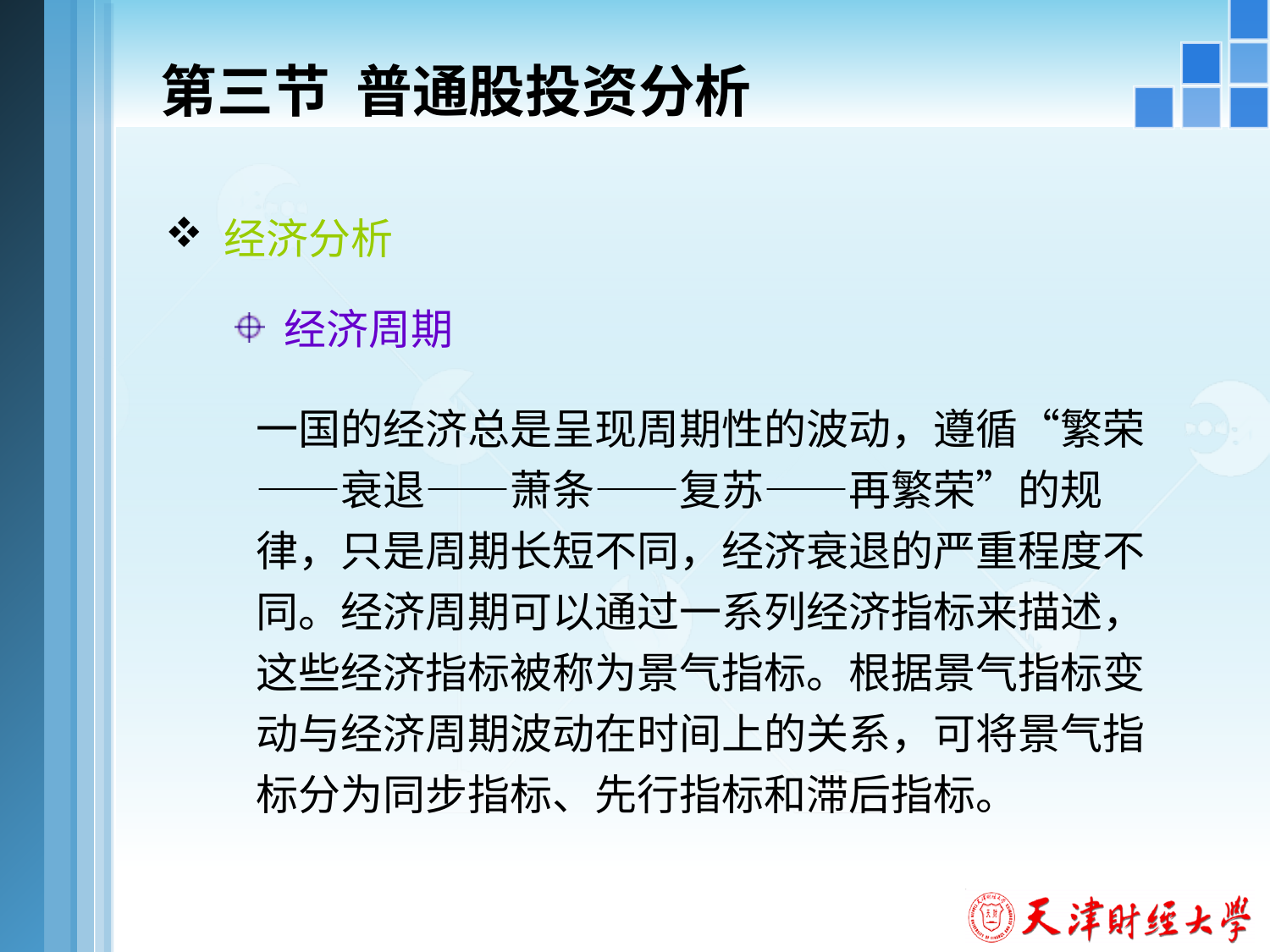

# 第三节  普通股投资分析
 经济分析
 经济周期
一国的经济总是呈现周期性的波动，遵循“繁荣——衰退——萧条——复苏——再繁荣”的规律，只是周期长短不同，经济衰退的严重程度不同。经济周期可以通过一系列经济指标来描述，这些经济指标被称为景气指标。根据景气指标变动与经济周期波动在时间上的关系，可将景气指标分为同步指标、先行指标和滞后指标。